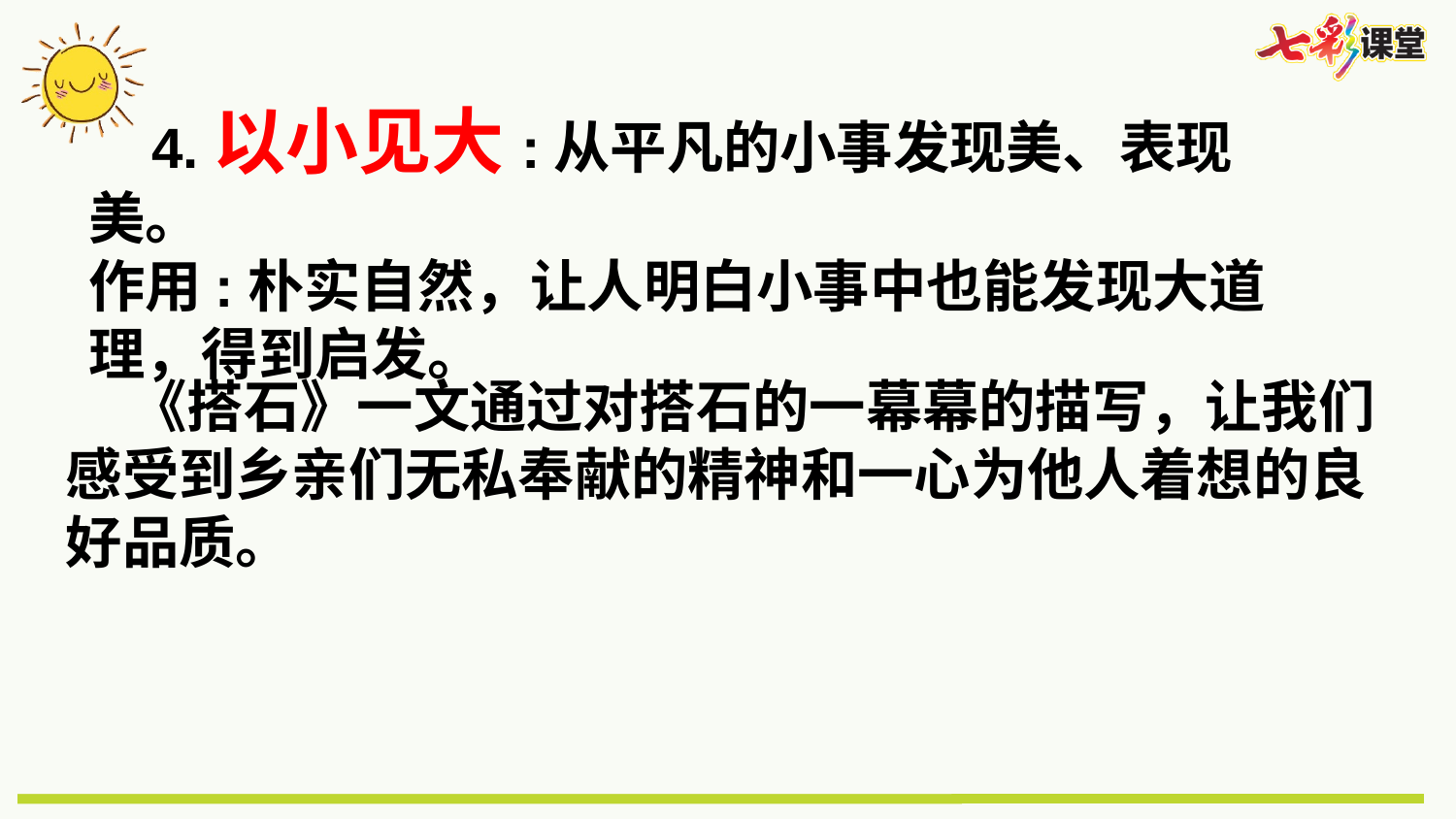

4.以小见大:从平凡的小事发现美、表现美。
作用:朴实自然，让人明白小事中也能发现大道理，得到启发。
    《搭石》一文通过对搭石的一幕幕的描写，让我们感受到乡亲们无私奉献的精神和一心为他人着想的良好品质。